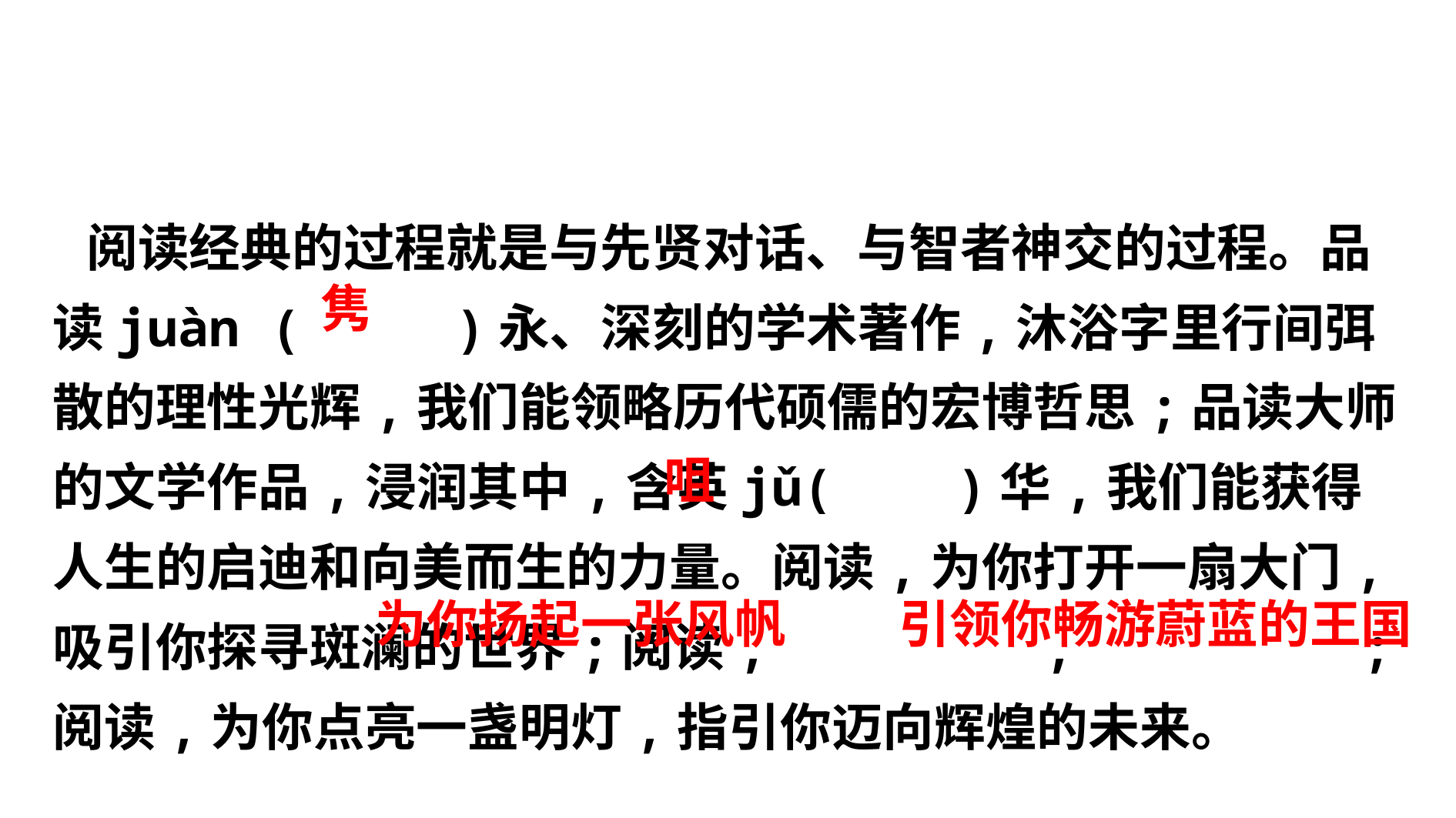

阅读经典的过程就是与先贤对话、与智者神交的过程。品读juàn (     )永、深刻的学术著作,沐浴字里行间弭散的理性光辉,我们能领略历代硕儒的宏博哲思;品读大师的文学作品,浸润其中,含英jǔ(    )华,我们能获得人生的启迪和向美而生的力量。阅读,为你打开一扇大门,吸引你探寻斑澜的世界;阅读,　                 ,　                  ;阅读,为你点亮一盏明灯,指引你迈向辉煌的未来。
 隽
 咀
　为你扬起一张风帆
　引领你畅游蔚蓝的王国